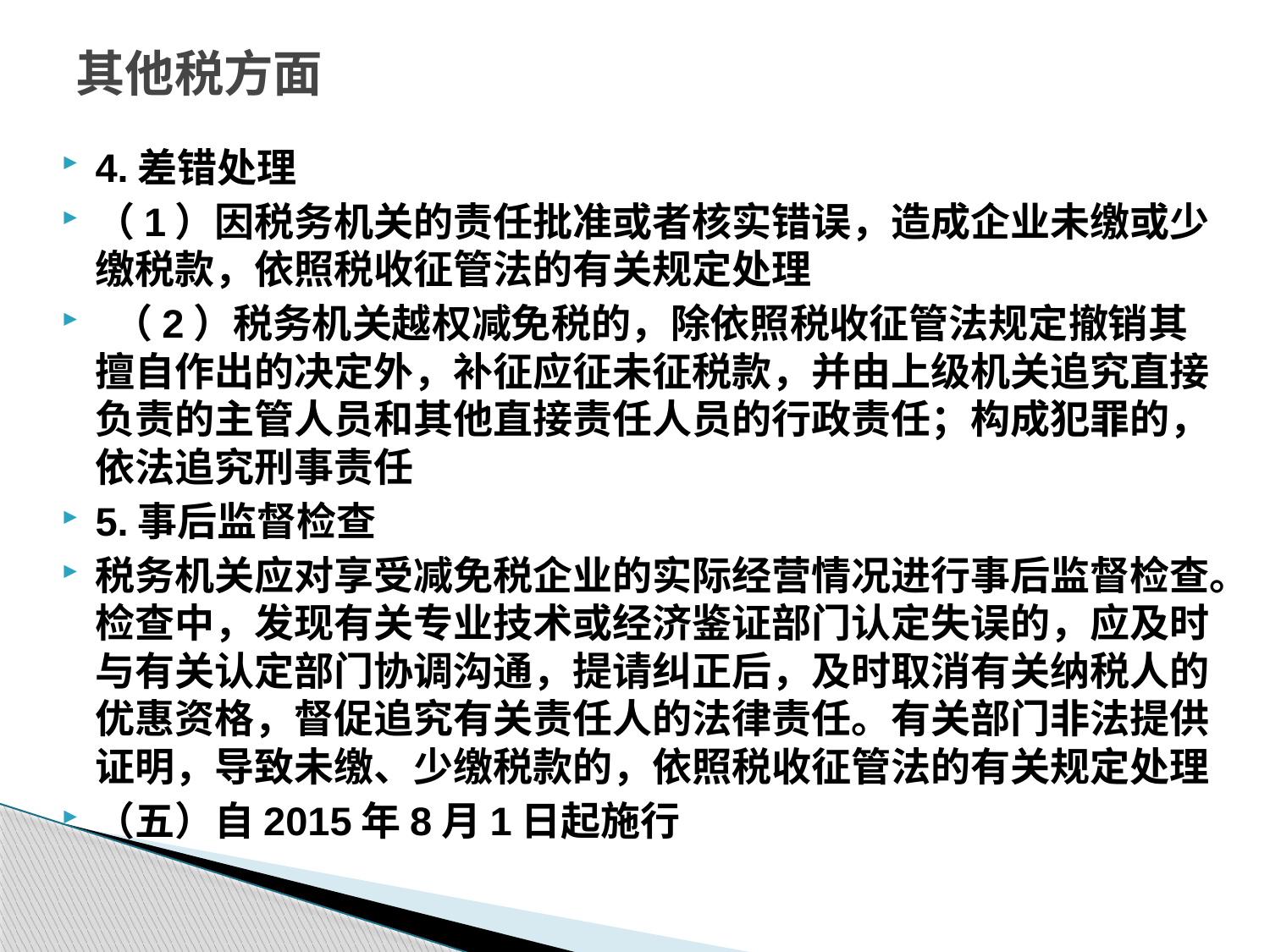

# 其他税方面
4.差错处理
（1）因税务机关的责任批准或者核实错误，造成企业未缴或少缴税款，依照税收征管法的有关规定处理
 （2）税务机关越权减免税的，除依照税收征管法规定撤销其擅自作出的决定外，补征应征未征税款，并由上级机关追究直接负责的主管人员和其他直接责任人员的行政责任；构成犯罪的，依法追究刑事责任
5.事后监督检查
税务机关应对享受减免税企业的实际经营情况进行事后监督检查。检查中，发现有关专业技术或经济鉴证部门认定失误的，应及时与有关认定部门协调沟通，提请纠正后，及时取消有关纳税人的优惠资格，督促追究有关责任人的法律责任。有关部门非法提供证明，导致未缴、少缴税款的，依照税收征管法的有关规定处理
（五）自2015年8月1日起施行